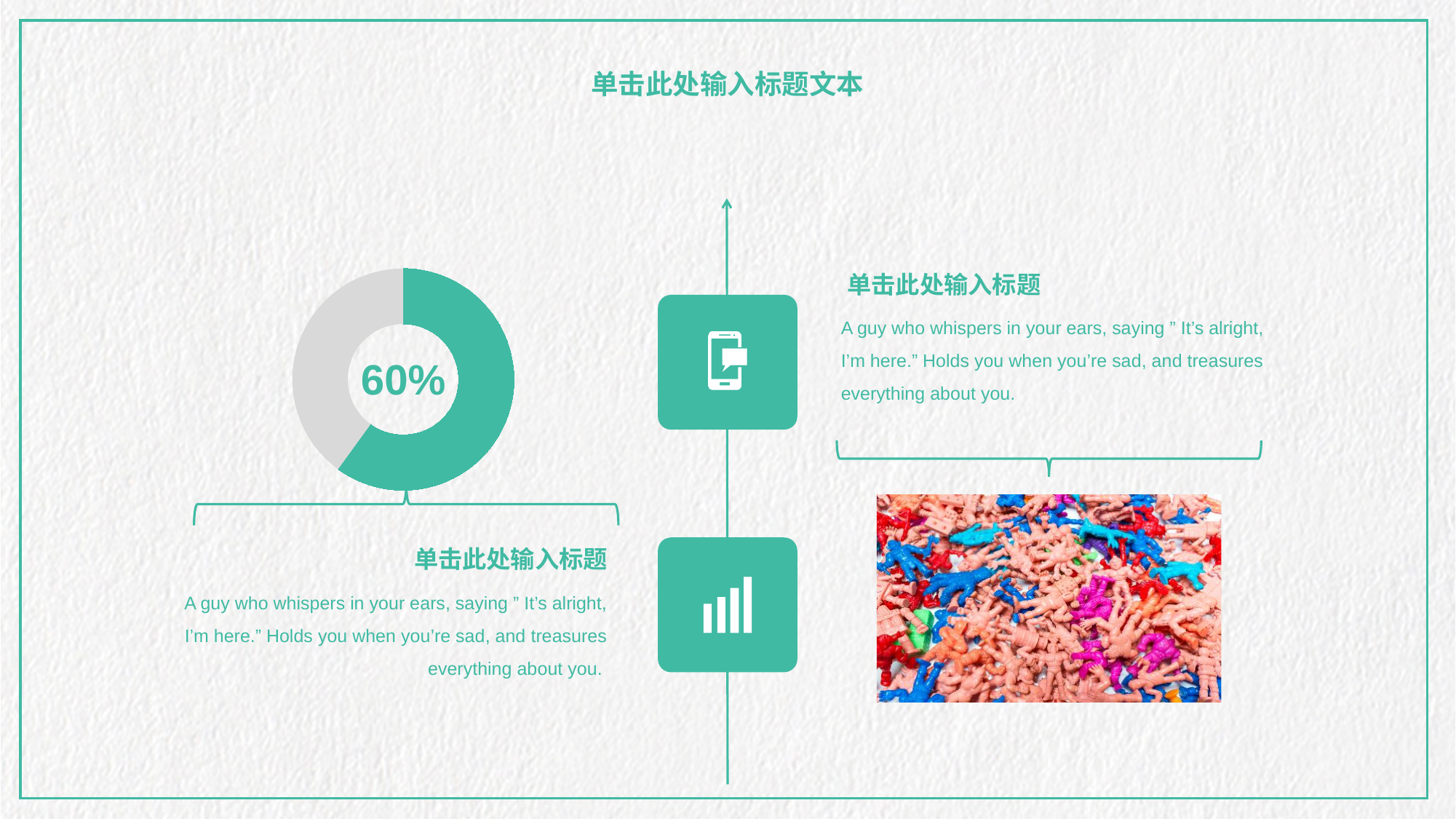

单击此处输入标题文本

### Chart

| Category | Sales |
|---|---|
| 1st Qtr | 6.0 |
| 2nd Qtr | 4.0 |
单击此处输入标题

A guy who whispers in your ears, saying ” It’s alright, I’m here.” Holds you when you’re sad, and treasures everything about you.
60%

单击此处输入标题
A guy who whispers in your ears, saying ” It’s alright, I’m here.” Holds you when you’re sad, and treasures everything about you.